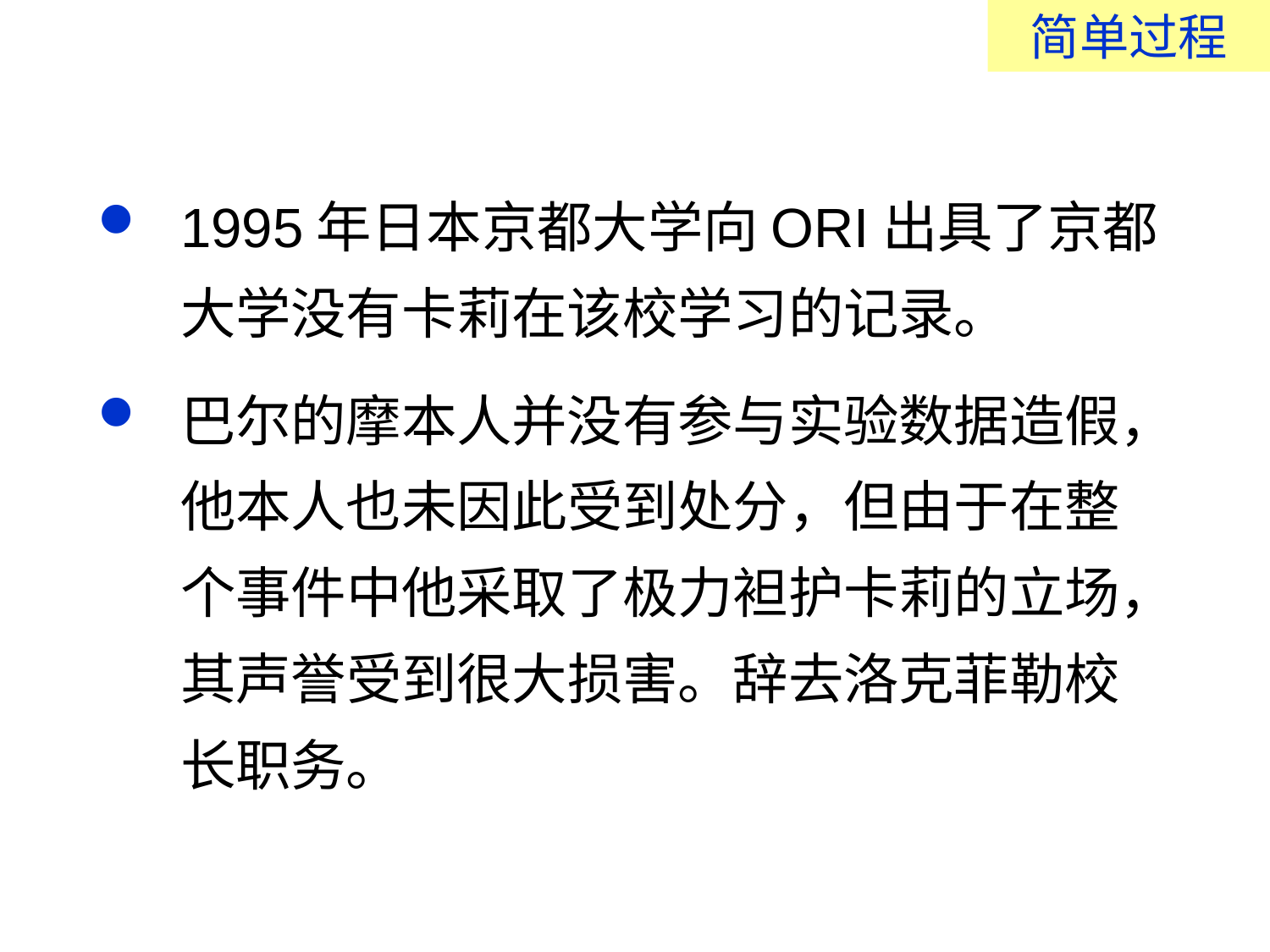

简单过程
1995年日本京都大学向ORI出具了京都大学没有卡莉在该校学习的记录。
巴尔的摩本人并没有参与实验数据造假，他本人也未因此受到处分，但由于在整个事件中他采取了极力袒护卡莉的立场，其声誉受到很大损害。辞去洛克菲勒校长职务。